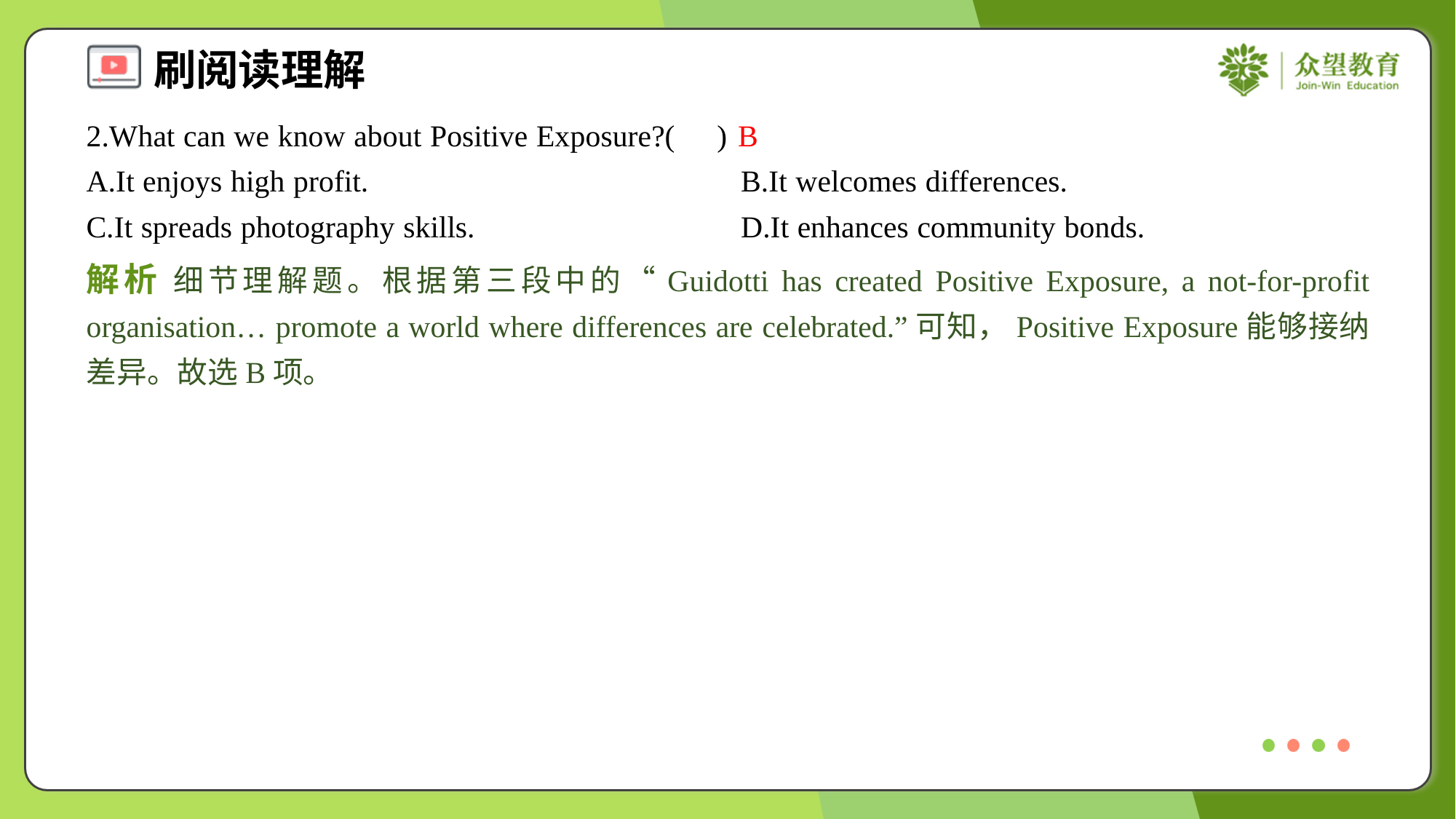

2.What can we know about Positive Exposure?(     )
B
A.It enjoys high profit.	B.It welcomes differences.
C.It spreads photography skills.	D.It enhances community bonds.
解析 细节理解题。根据第三段中的“Guidotti has created Positive Exposure, a not-for-profit organisation… promote a world where differences are celebrated.”可知，Positive Exposure能够接纳差异。故选B项。